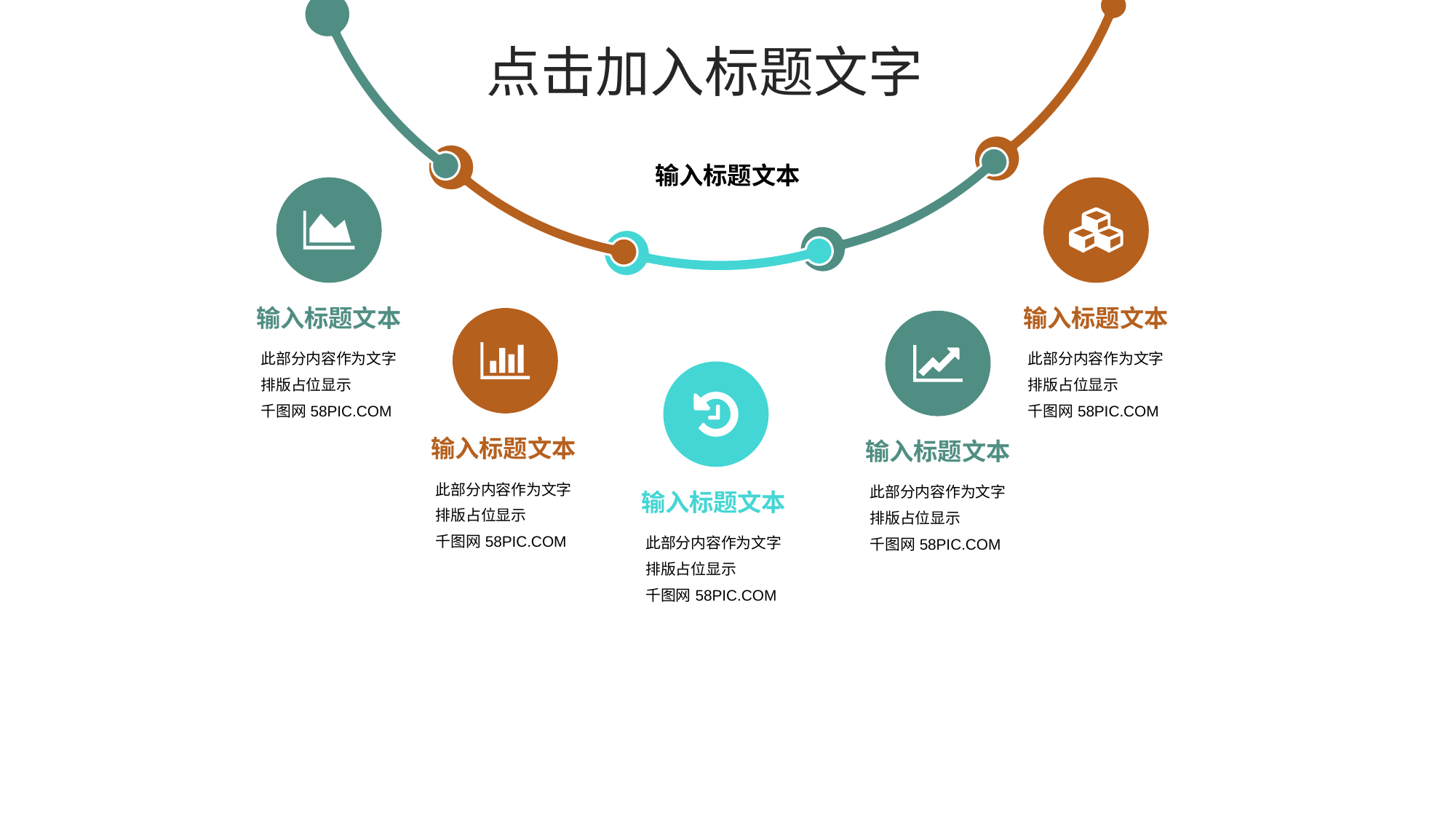

输入标题文本

输入标题文本
此部分内容作为文字
排版占位显示
千图网58PIC.COM

输入标题文本
此部分内容作为文字
排版占位显示
千图网58PIC.COM

输入标题文本
此部分内容作为文字
排版占位显示
千图网58PIC.COM

输入标题文本
此部分内容作为文字
排版占位显示
千图网58PIC.COM

输入标题文本
此部分内容作为文字
排版占位显示
千图网58PIC.COM